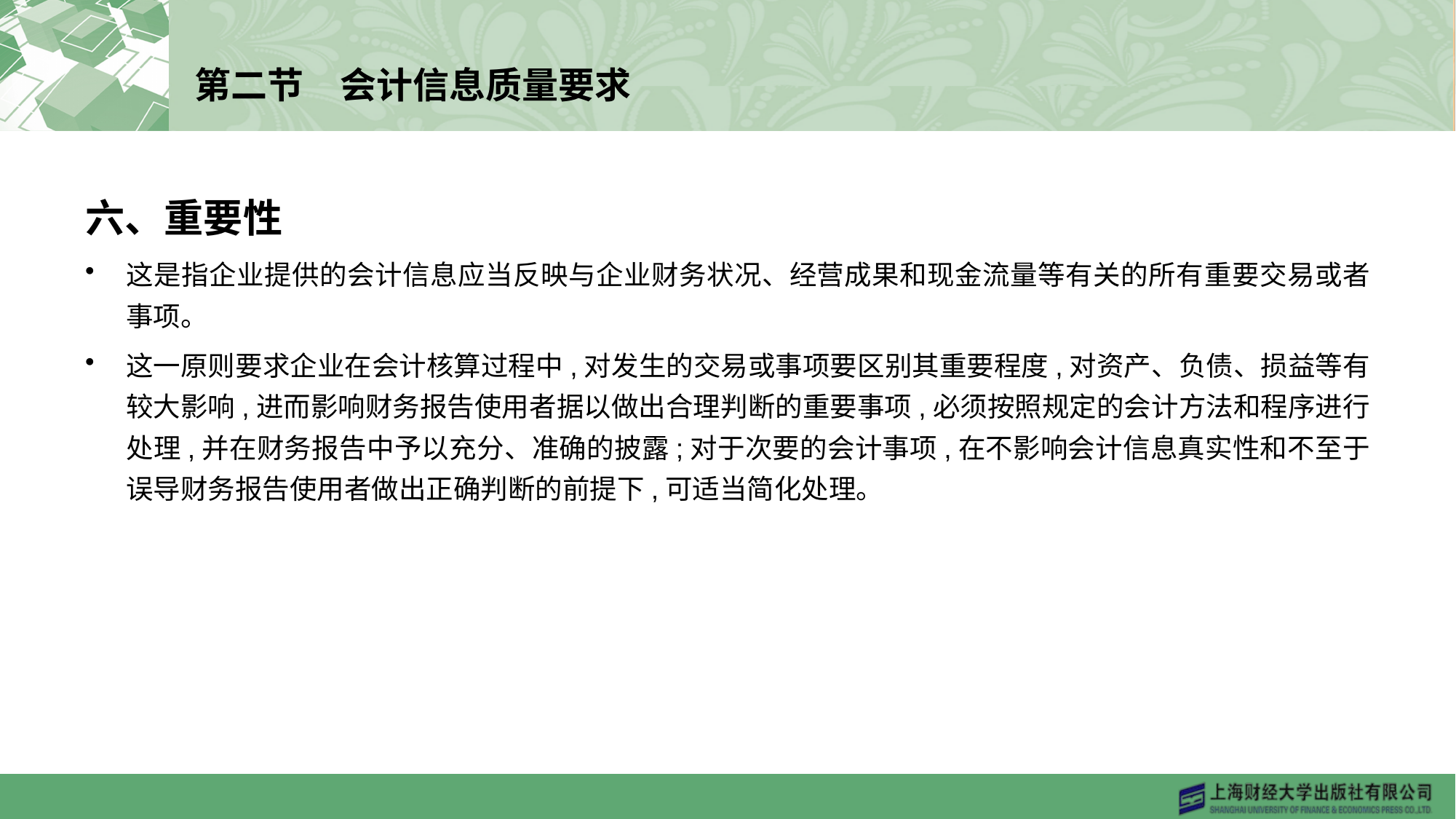

# 第二节　会计信息质量要求
六、重要性
这是指企业提供的会计信息应当反映与企业财务状况、经营成果和现金流量等有关的所有重要交易或者事项。
这一原则要求企业在会计核算过程中,对发生的交易或事项要区别其重要程度,对资产、负债、损益等有较大影响,进而影响财务报告使用者据以做出合理判断的重要事项,必须按照规定的会计方法和程序进行处理,并在财务报告中予以充分、准确的披露;对于次要的会计事项,在不影响会计信息真实性和不至于误导财务报告使用者做出正确判断的前提下,可适当简化处理。